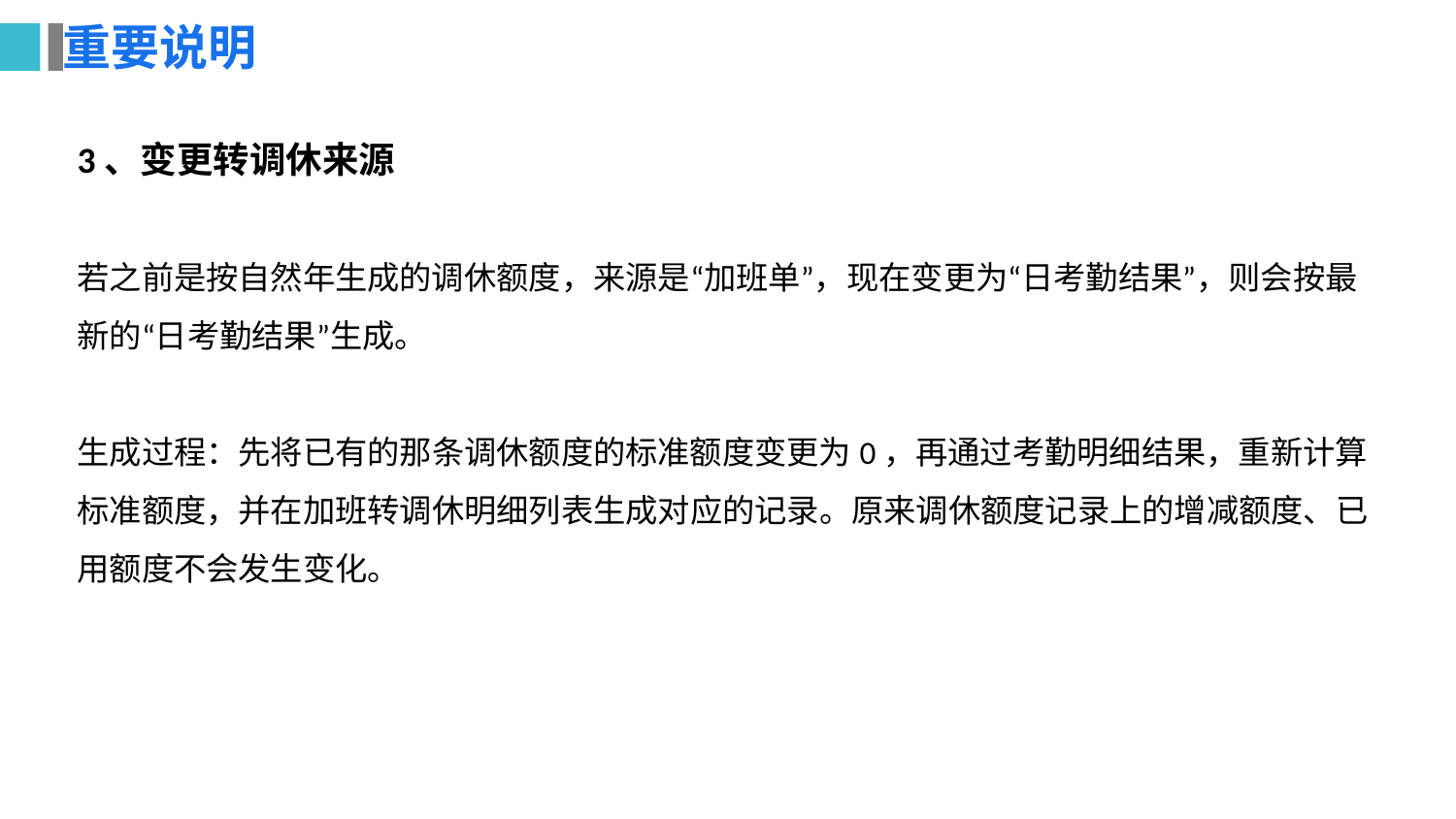

# 重要说明

3、变更转调休来源

若之前是按自然年生成的调休额度，来源是“加班单”，现在变更为“日考勤结果”，则会按最新的“日考勤结果”生成。

生成过程：先将已有的那条调休额度的标准额度变更为0，再通过考勤明细结果，重新计算标准额度，并在加班转调休明细列表生成对应的记录。原来调休额度记录上的增减额度、已用额度不会发生变化。